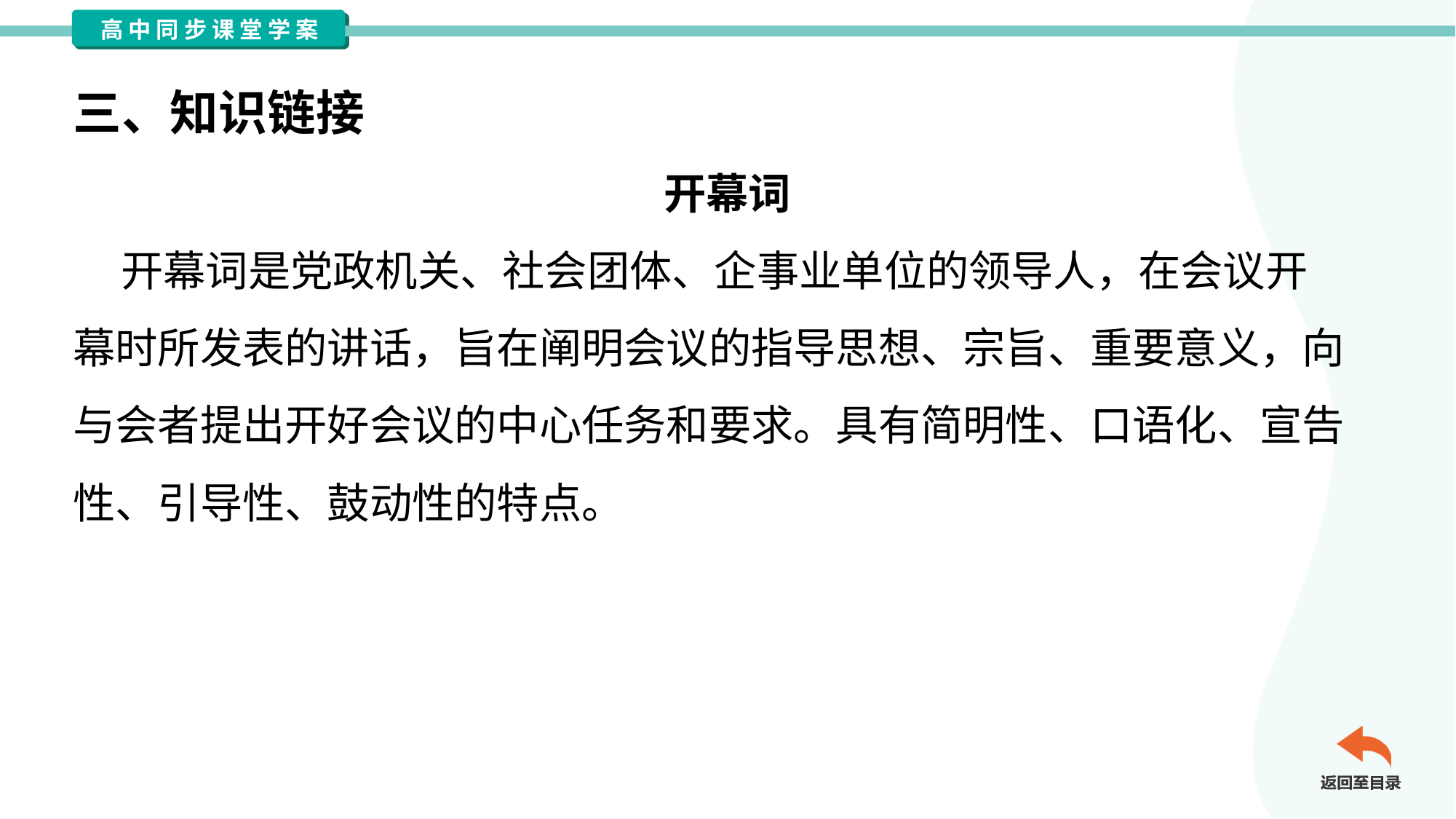

三、知识链接
开幕词
    开幕词是党政机关、社会团体、企事业单位的领导人，在会议开
幕时所发表的讲话，旨在阐明会议的指导思想、宗旨、重要意义，向
与会者提出开好会议的中心任务和要求。具有简明性、口语化、宣告
性、引导性、鼓动性的特点。